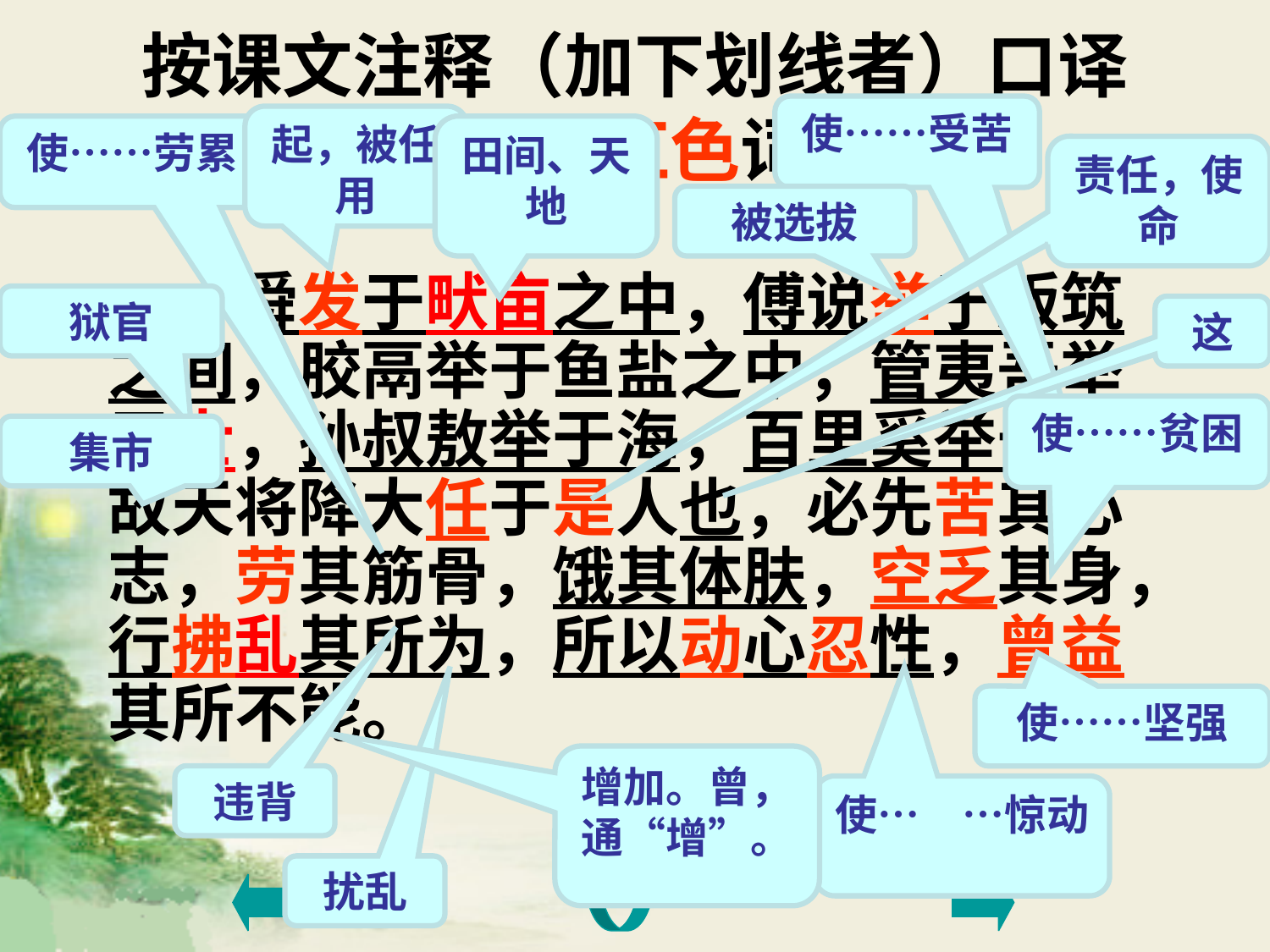

# 按课文注释（加下划线者）口译 记住加红色词语
使……受苦
起，被任用
使……劳累
田间、天地
责任，使命
被选拔
　　舜发于畎亩之中，傅说举于版筑之间，胶鬲举于鱼盐之中，管夷吾举于士，孙叔敖举于海，百里奚举于市，故天将降大任于是人也，必先苦其心志，劳其筋骨，饿其体肤，空乏其身，行拂乱其所为，所以动心忍性，曾益其所不能。
狱官
这
使……贫困
集市
使……坚强
增加。曾，通“增”。
违背
使…	…惊动
扰乱